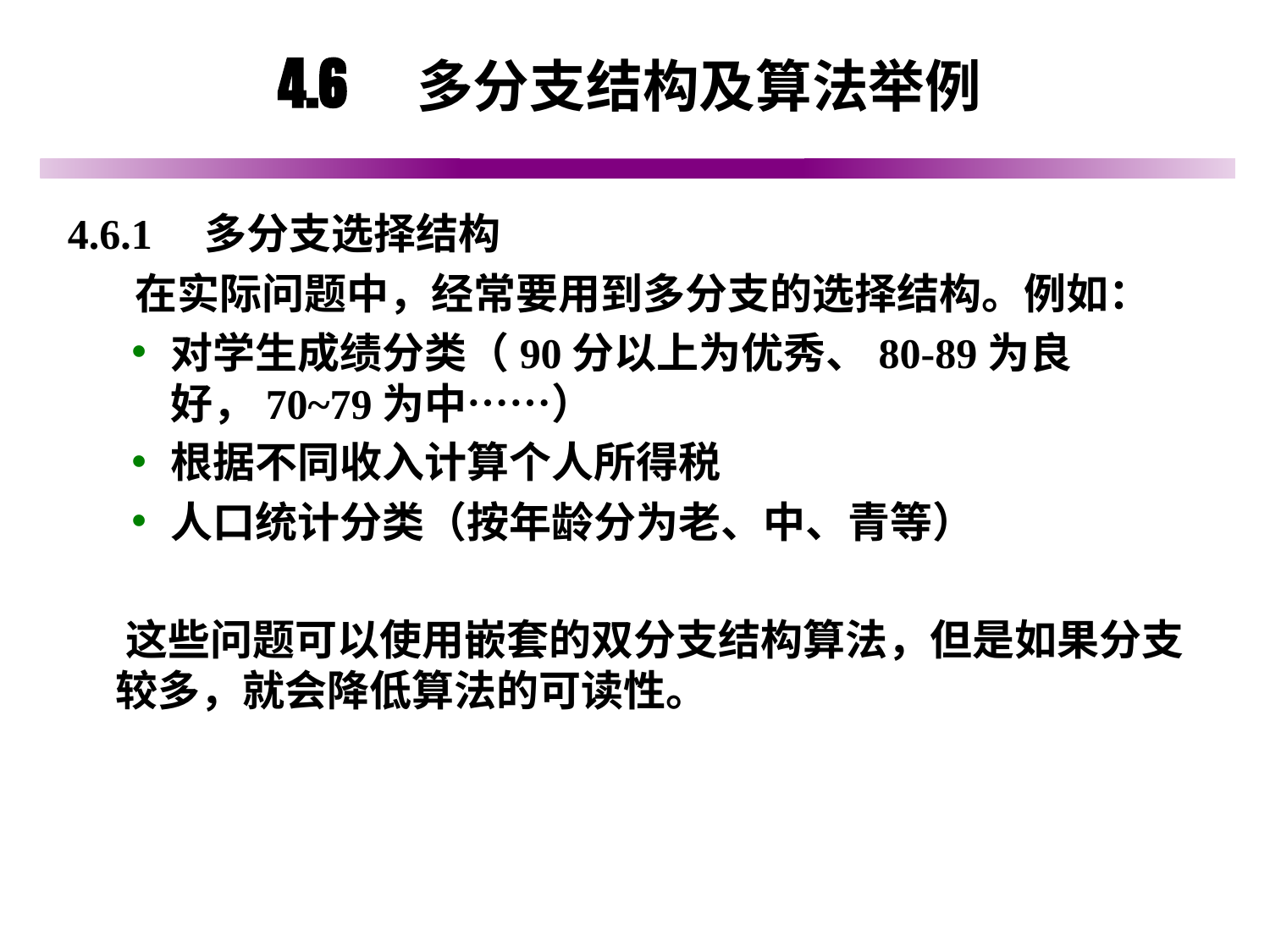

# 4.6　多分支结构及算法举例
4.6.1　多分支选择结构
      在实际问题中，经常要用到多分支的选择结构。例如：
对学生成绩分类（90分以上为优秀、80-89为良好，70~79为中……）
根据不同收入计算个人所得税
人口统计分类（按年龄分为老、中、青等）

     这些问题可以使用嵌套的双分支结构算法，但是如果分支较多，就会降低算法的可读性。